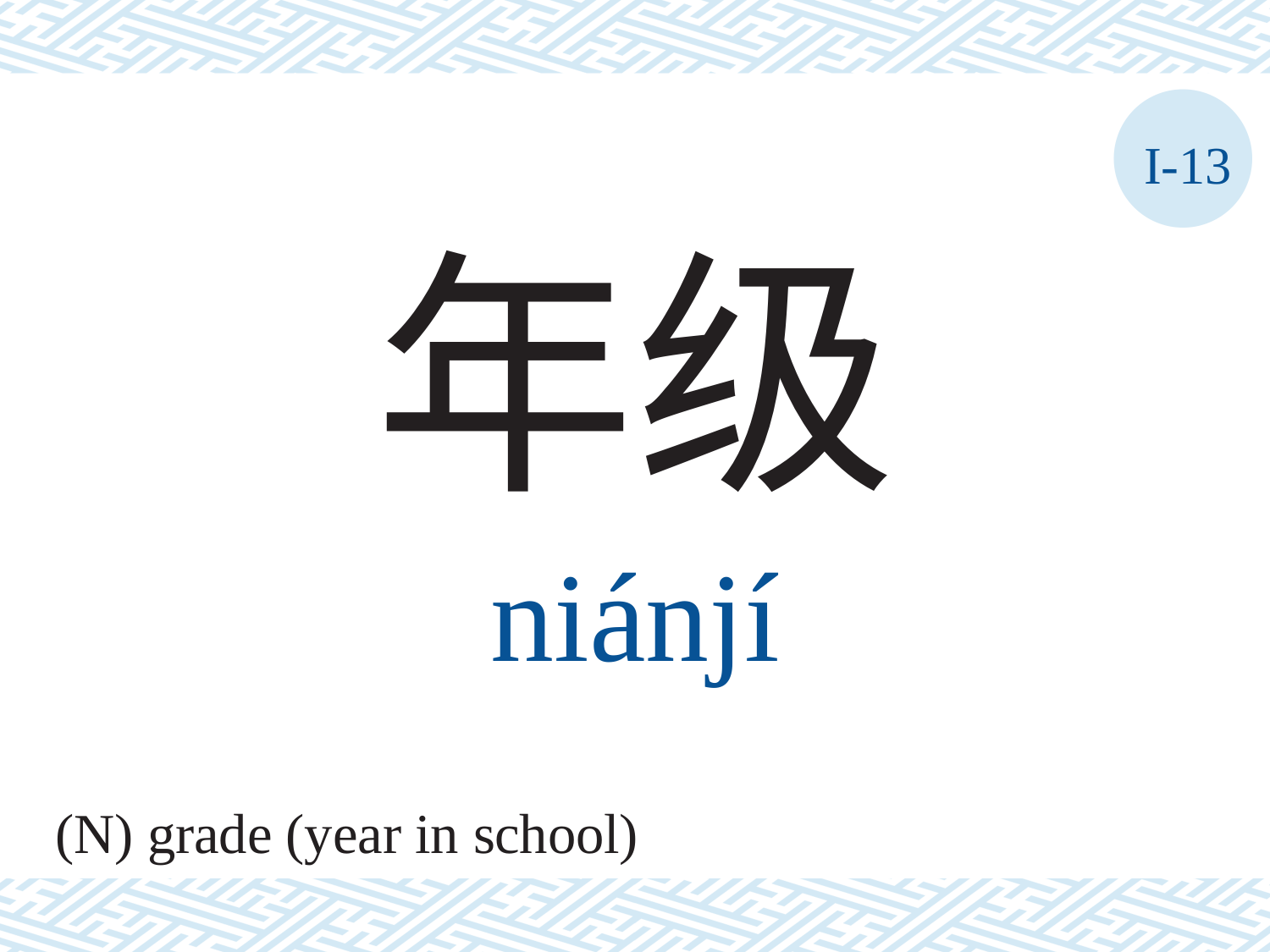

I-13
年级
niánjí
(N) grade (year in school)